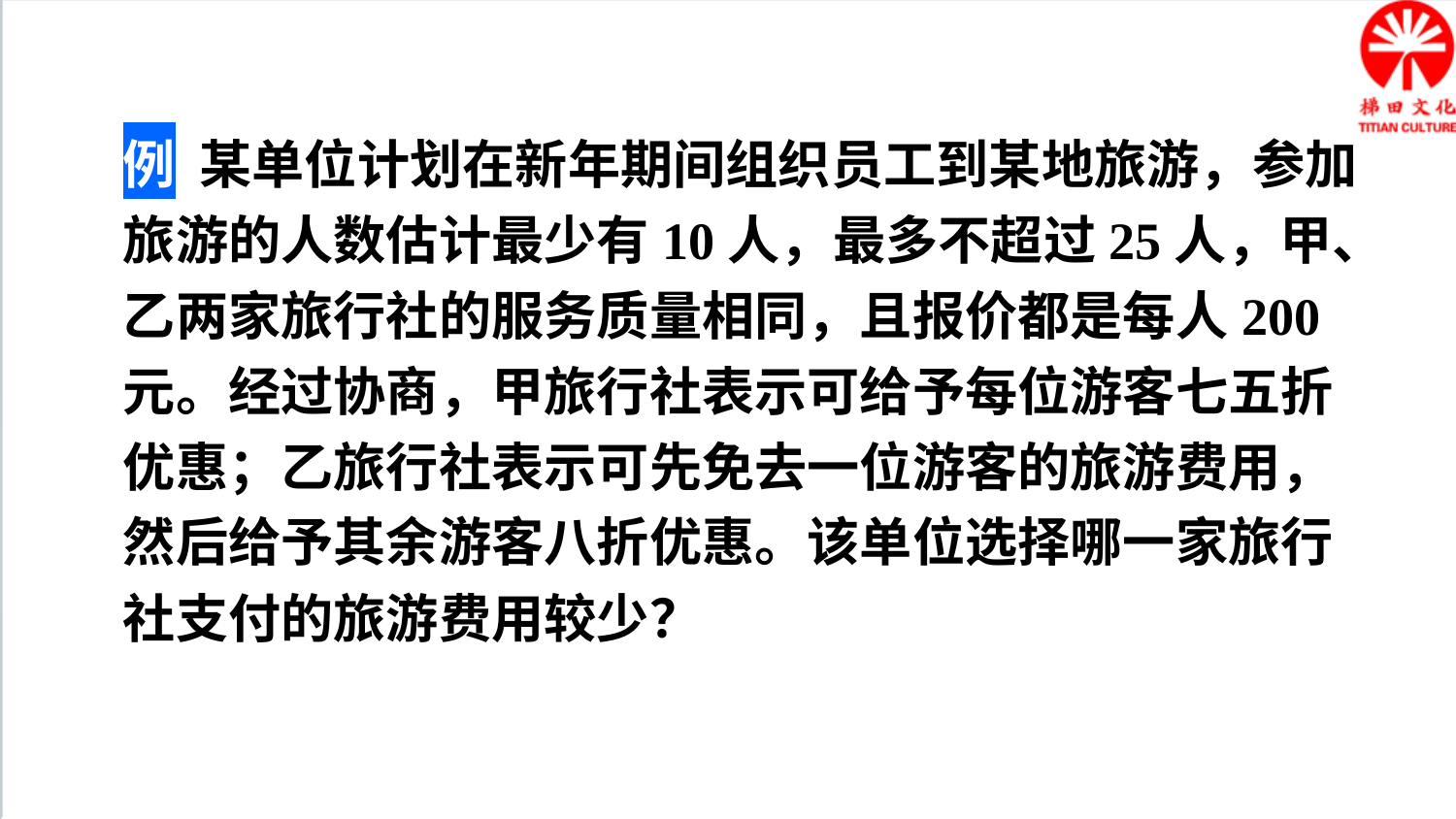

例  某单位计划在新年期间组织员工到某地旅游，参加旅游的人数估计最少有10人，最多不超过25人，甲、乙两家旅行社的服务质量相同，且报价都是每人200元。经过协商，甲旅行社表示可给予每位游客七五折优惠；乙旅行社表示可先免去一位游客的旅游费用，然后给予其余游客八折优惠。该单位选择哪一家旅行社支付的旅游费用较少？